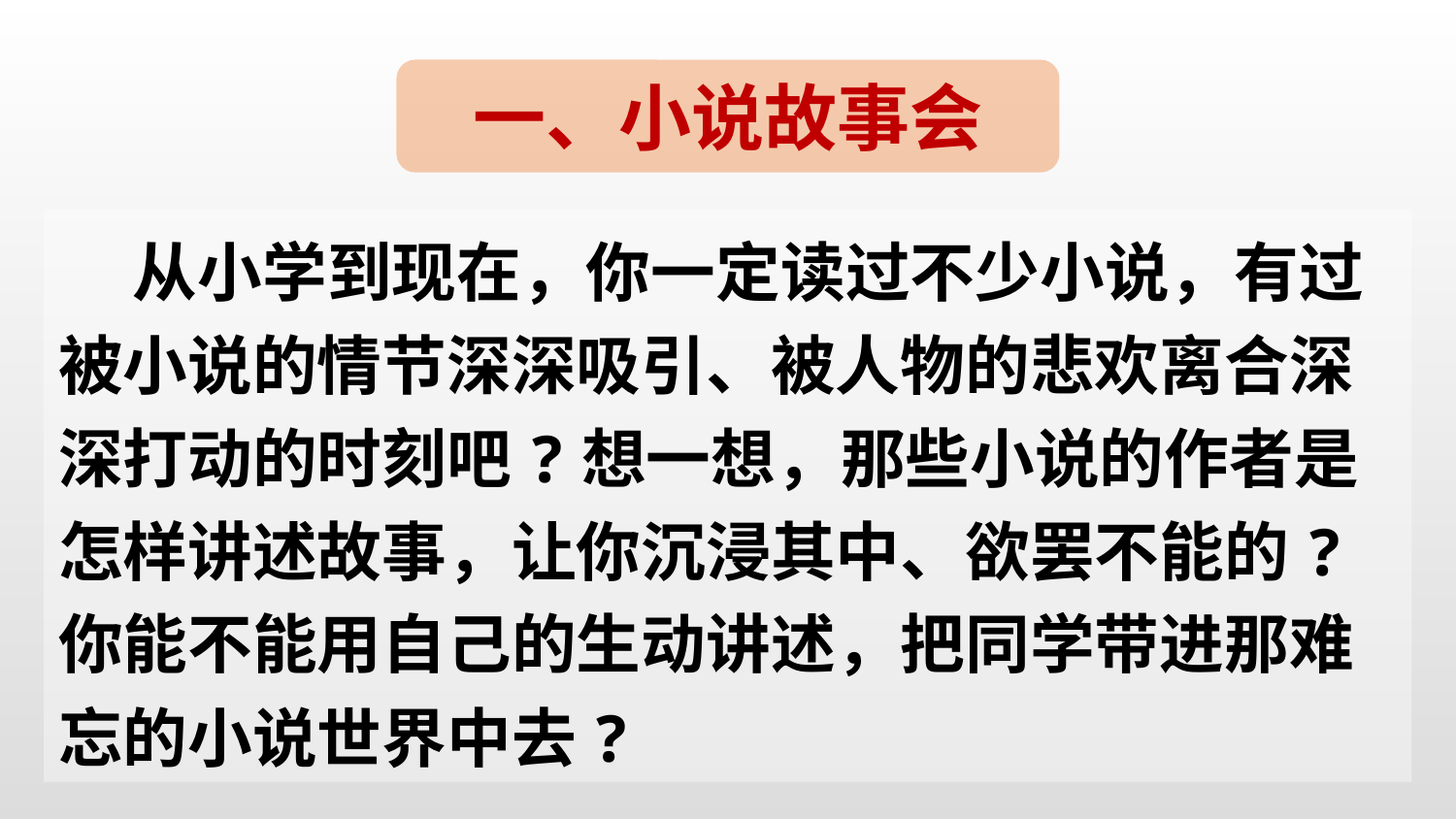

一、小说故事会
    从小学到现在，你一定读过不少小说，有过被小说的情节深深吸引、被人物的悲欢离合深深打动的时刻吧?想一想，那些小说的作者是怎样讲述故事，让你沉浸其中、欲罢不能的?你能不能用自己的生动讲述，把同学带进那难忘的小说世界中去?